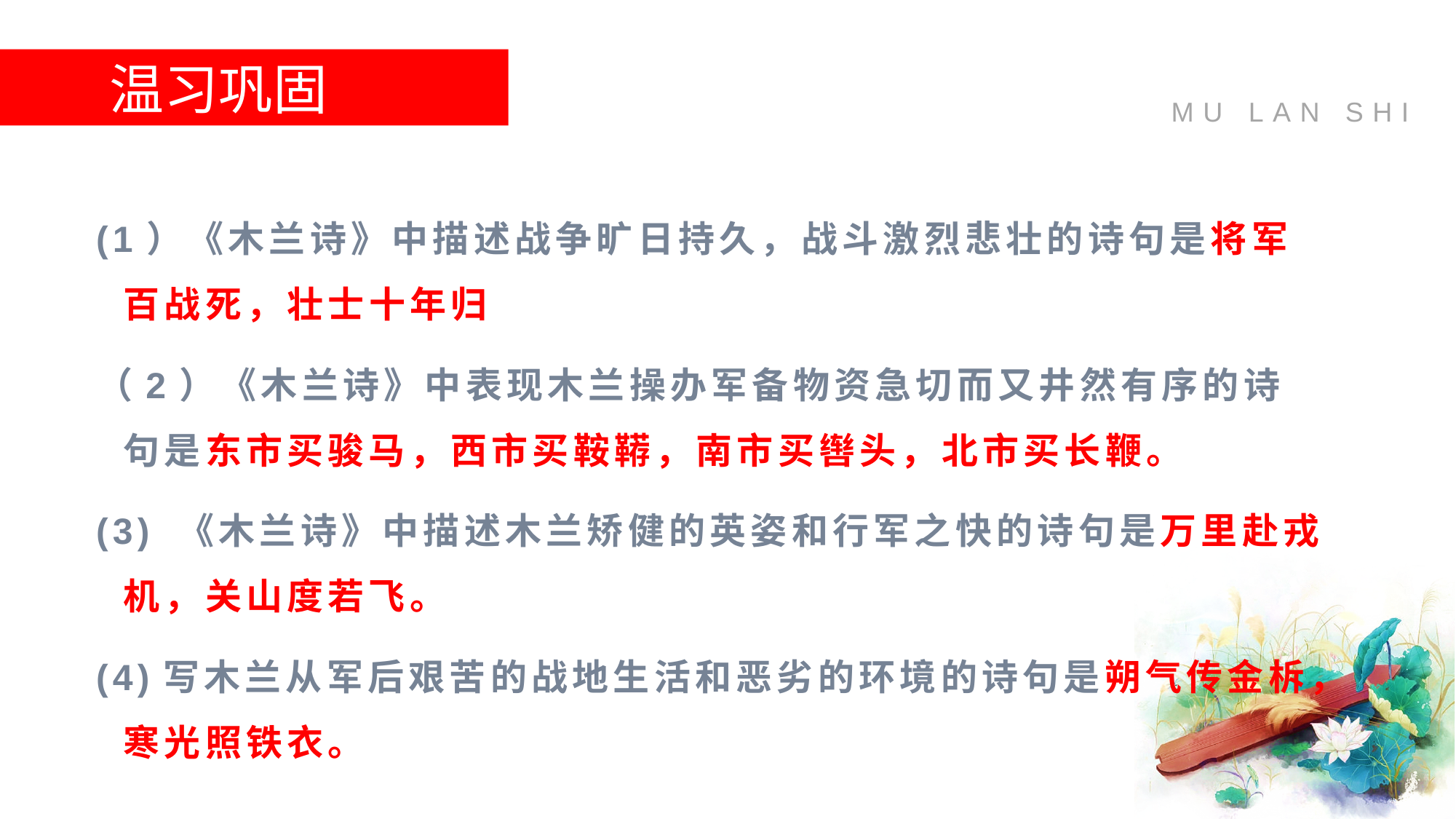

温习巩固
(1）《木兰诗》中描述战争旷日持久，战斗激烈悲壮的诗句是将军百战死，壮士十年归
（2）《木兰诗》中表现木兰操办军备物资急切而又井然有序的诗句是东市买骏马，西市买鞍鞯，南市买辔头，北市买长鞭。
(3) 《木兰诗》中描述木兰矫健的英姿和行军之快的诗句是万里赴戎机，关山度若飞。
(4)写木兰从军后艰苦的战地生活和恶劣的环境的诗句是朔气传金柝，寒光照铁衣。